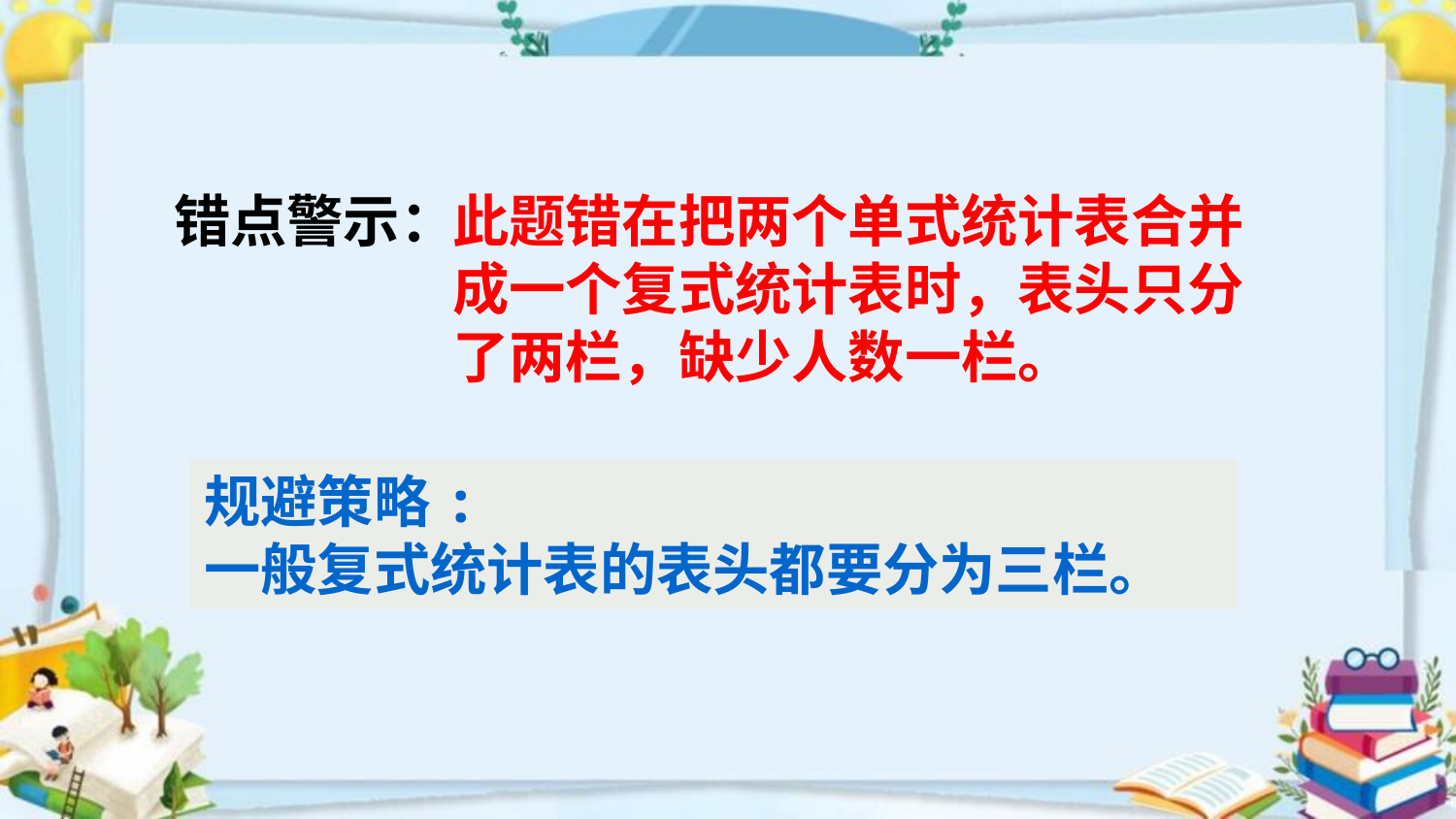

错点警示：
此题错在把两个单式统计表合并成一个复式统计表时，表头只分了两栏，缺少人数一栏。
规避策略:
一般复式统计表的表头都要分为三栏。